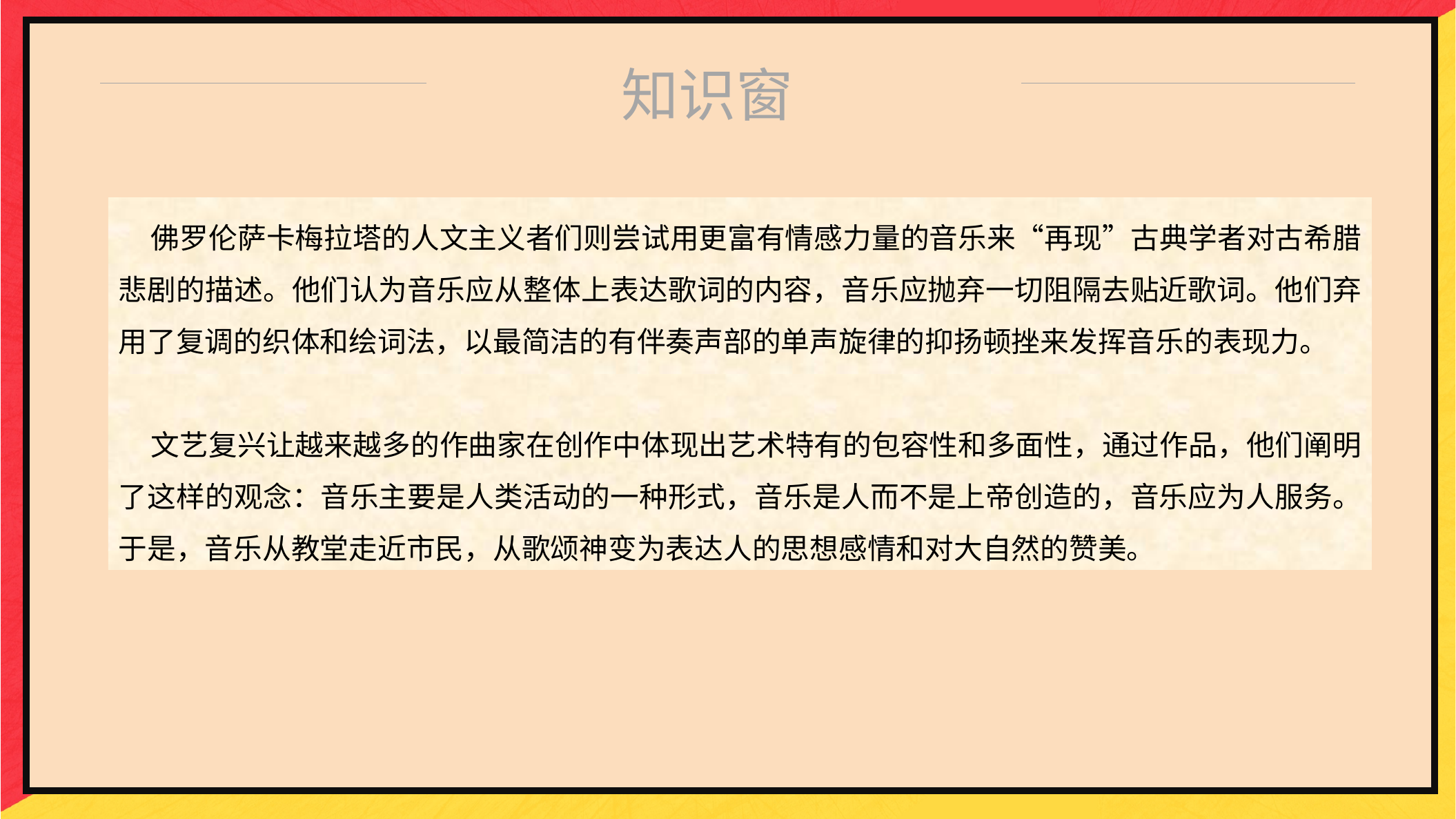

知识窗
    佛罗伦萨卡梅拉塔的人文主义者们则尝试用更富有情感力量的音乐来“再现”古典学者对古希腊悲剧的描述。他们认为音乐应从整体上表达歌词的内容，音乐应抛弃一切阻隔去贴近歌词。他们弃用了复调的织体和绘词法，以最简洁的有伴奏声部的单声旋律的抑扬顿挫来发挥音乐的表现力。

    文艺复兴让越来越多的作曲家在创作中体现出艺术特有的包容性和多面性，通过作品，他们阐明了这样的观念：音乐主要是人类活动的一种形式，音乐是人而不是上帝创造的，音乐应为人服务。于是，音乐从教堂走近市民，从歌颂神变为表达人的思想感情和对大自然的赞美。